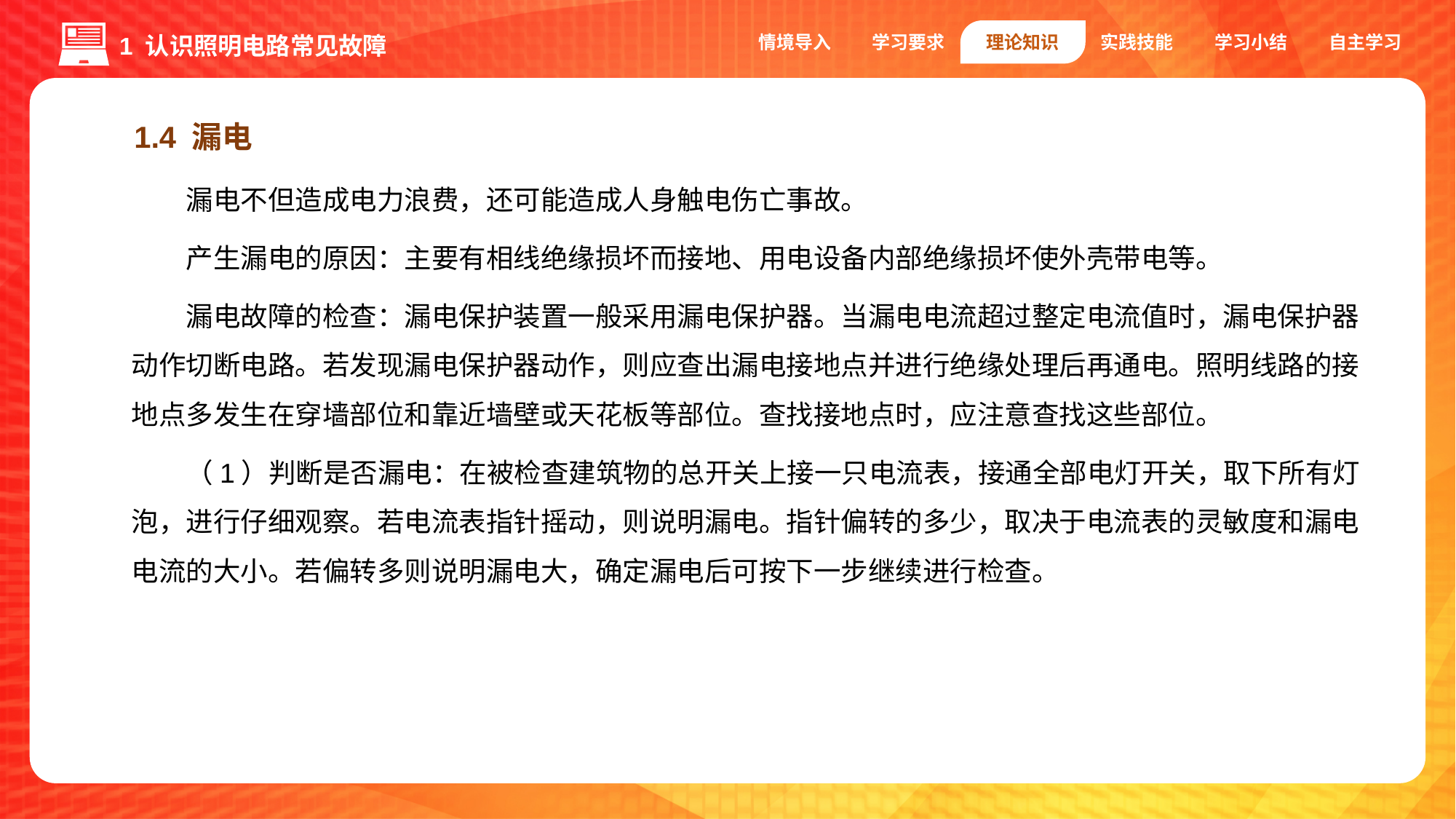

情境导入
学习要求
理论知识
实践技能
学习小结
自主学习

1 认识照明电路常见故障
1.4 漏电
漏电不但造成电力浪费，还可能造成人身触电伤亡事故。
产生漏电的原因：主要有相线绝缘损坏而接地、用电设备内部绝缘损坏使外壳带电等。
漏电故障的检查：漏电保护装置一般采用漏电保护器。当漏电电流超过整定电流值时，漏电保护器动作切断电路。若发现漏电保护器动作，则应查出漏电接地点并进行绝缘处理后再通电。照明线路的接地点多发生在穿墙部位和靠近墙壁或天花板等部位。查找接地点时，应注意查找这些部位。
（1）判断是否漏电：在被检查建筑物的总开关上接一只电流表，接通全部电灯开关，取下所有灯泡，进行仔细观察。若电流表指针摇动，则说明漏电。指针偏转的多少，取决于电流表的灵敏度和漏电电流的大小。若偏转多则说明漏电大，确定漏电后可按下一步继续进行检查。